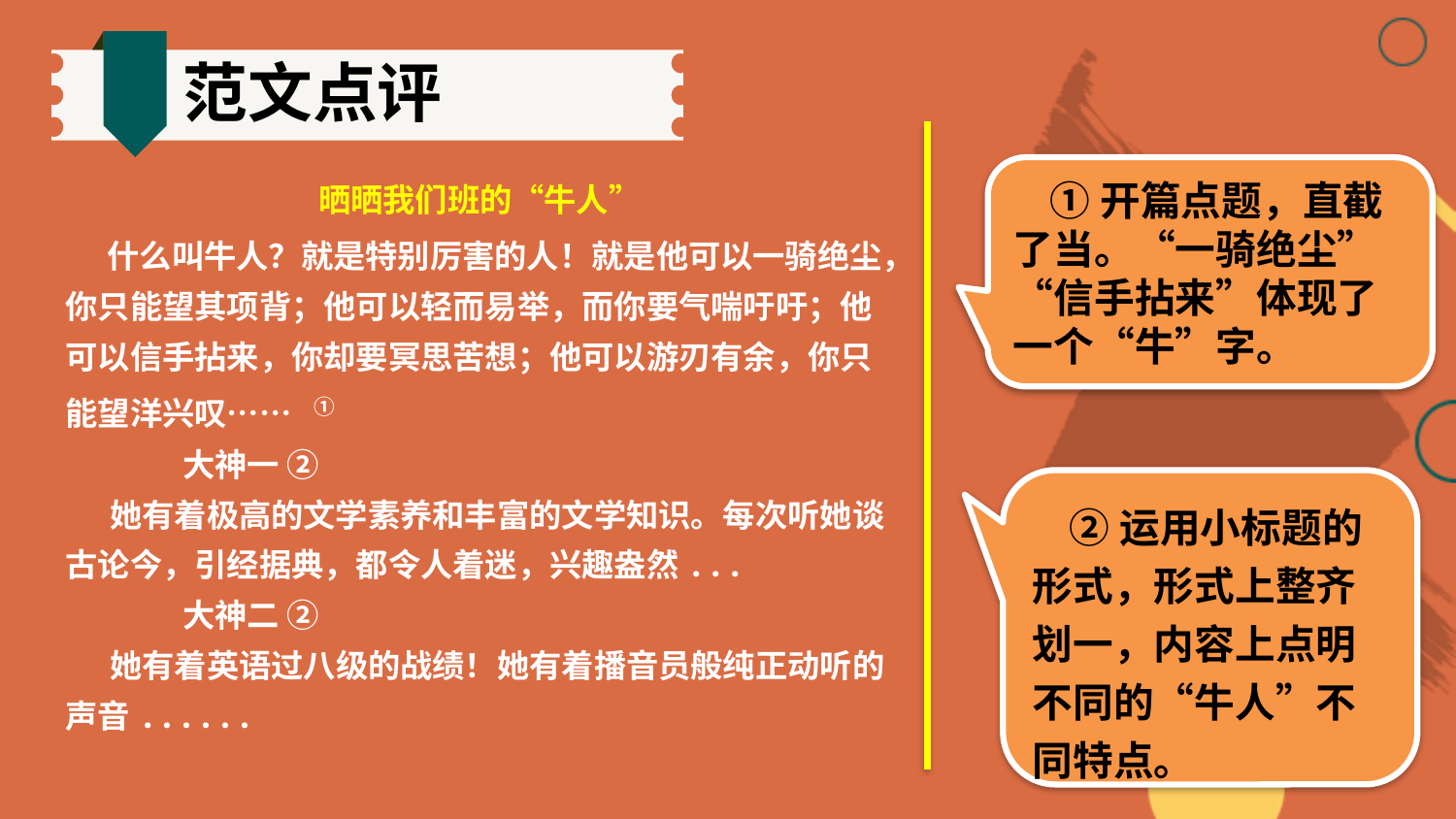

范文点评
    ①开篇点题，直截了当。“一骑绝尘”“信手拈来”体现了一个“牛”字。

晒晒我们班的“牛人”
    什么叫牛人？就是特别厉害的人！就是他可以一骑绝尘，你只能望其项背；他可以轻而易举，而你要气喘吁吁；他可以信手拈来，你却要冥思苦想；他可以游刃有余，你只能望洋兴叹……   ①
               大神一 ②
     她有着极高的文学素养和丰富的文学知识。​每次听她谈古论今，引经据典，都令人着迷，兴趣盎然...
               大神二 ②
     她有着英语过八级的战绩！她有着播音员般纯正动听的声音......

    ②运用小标题的形式，形式上整齐划一，内容上点明不同的“牛人”不同特点。